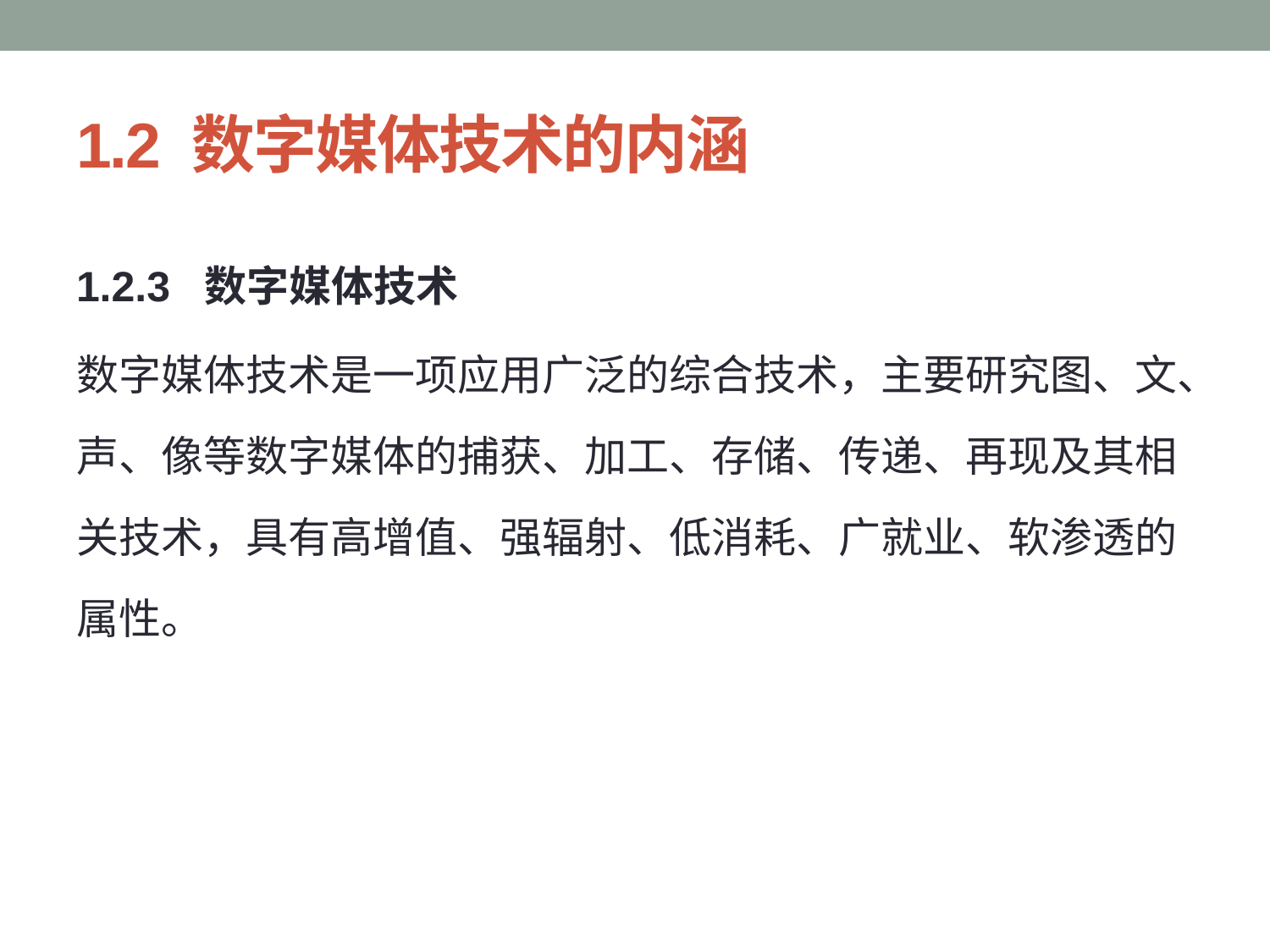

# 1.2 数字媒体技术的内涵
1.2.3  数字媒体技术
数字媒体技术是一项应用广泛的综合技术，主要研究图、文、声、像等数字媒体的捕获、加工、存储、传递、再现及其相关技术，具有高增值、强辐射、低消耗、广就业、软渗透的属性。